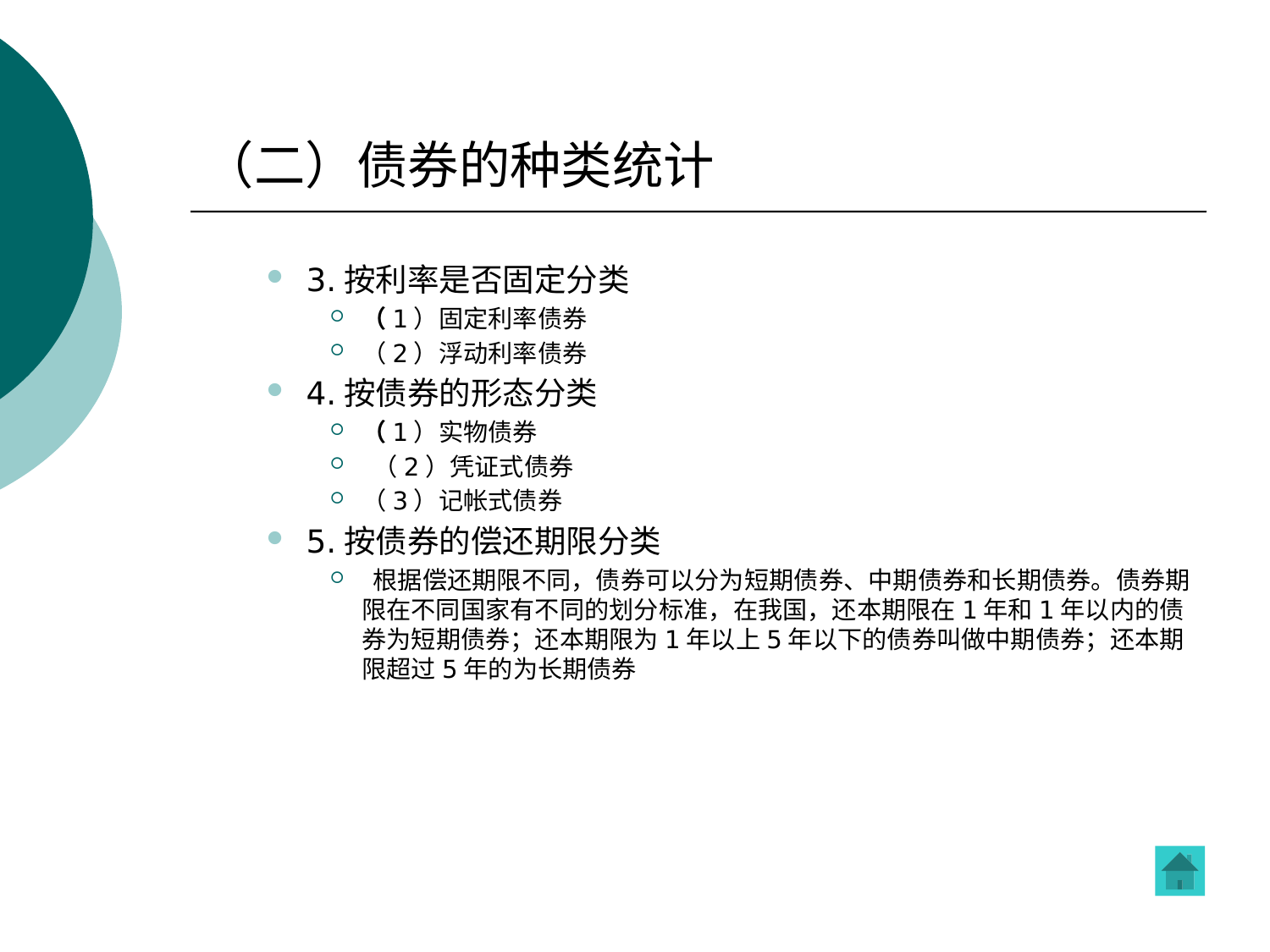

# （二）债券的种类统计
3.按利率是否固定分类
（1）固定利率债券
（2）浮动利率债券
4.按债券的形态分类
（1）实物债券
 （2）凭证式债券
（3）记帐式债券
5.按债券的偿还期限分类
 根据偿还期限不同，债券可以分为短期债券、中期债券和长期债券。债券期限在不同国家有不同的划分标准，在我国，还本期限在1年和1年以内的债券为短期债券；还本期限为1年以上5年以下的债券叫做中期债券；还本期限超过5年的为长期债券